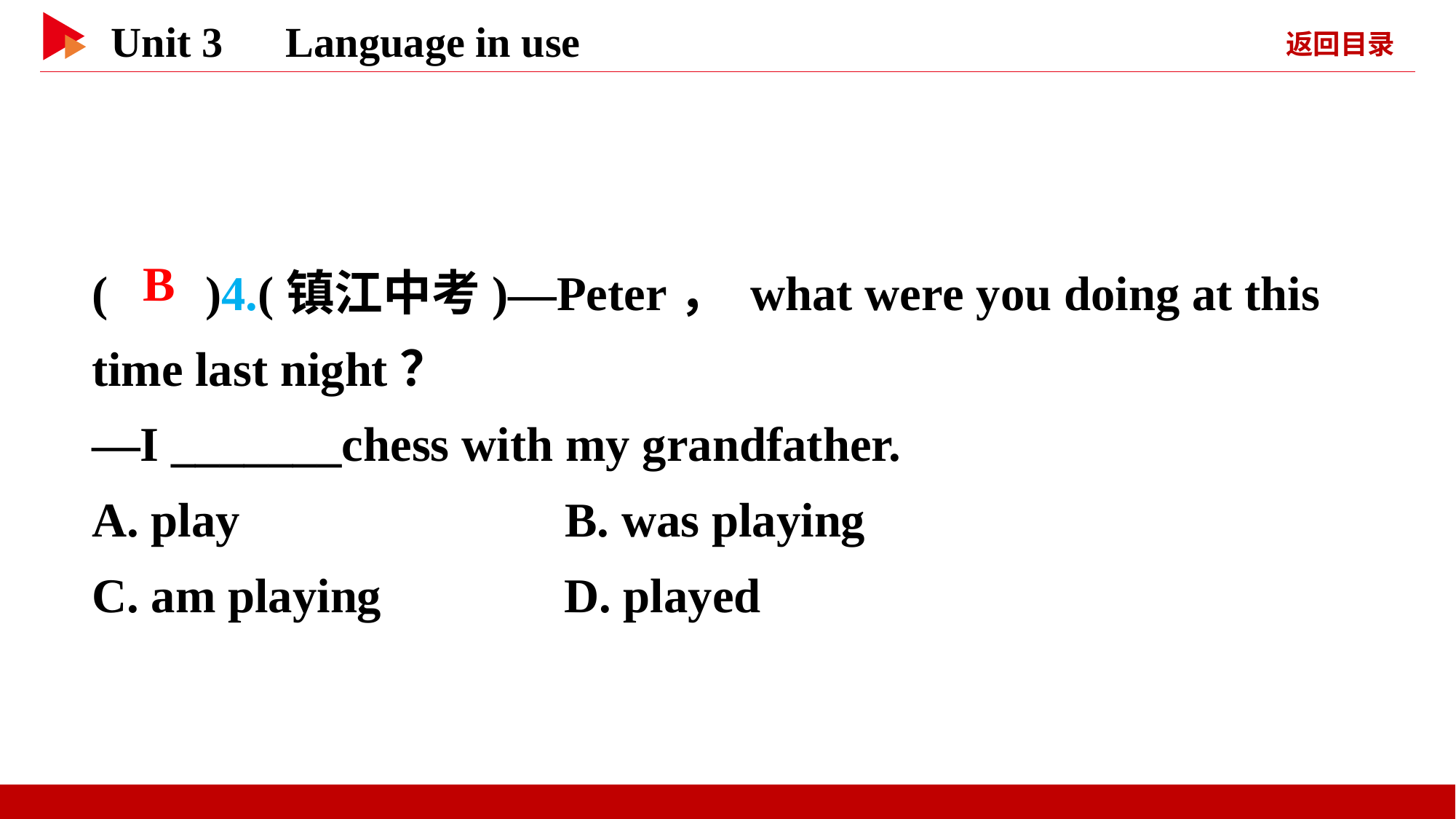

(        )4.(镇江中考)—Peter， what were you doing at this time last night？
—I _______chess with my grandfather.
A. play              	 	   B. was playing
C. am playing               D. played
   B